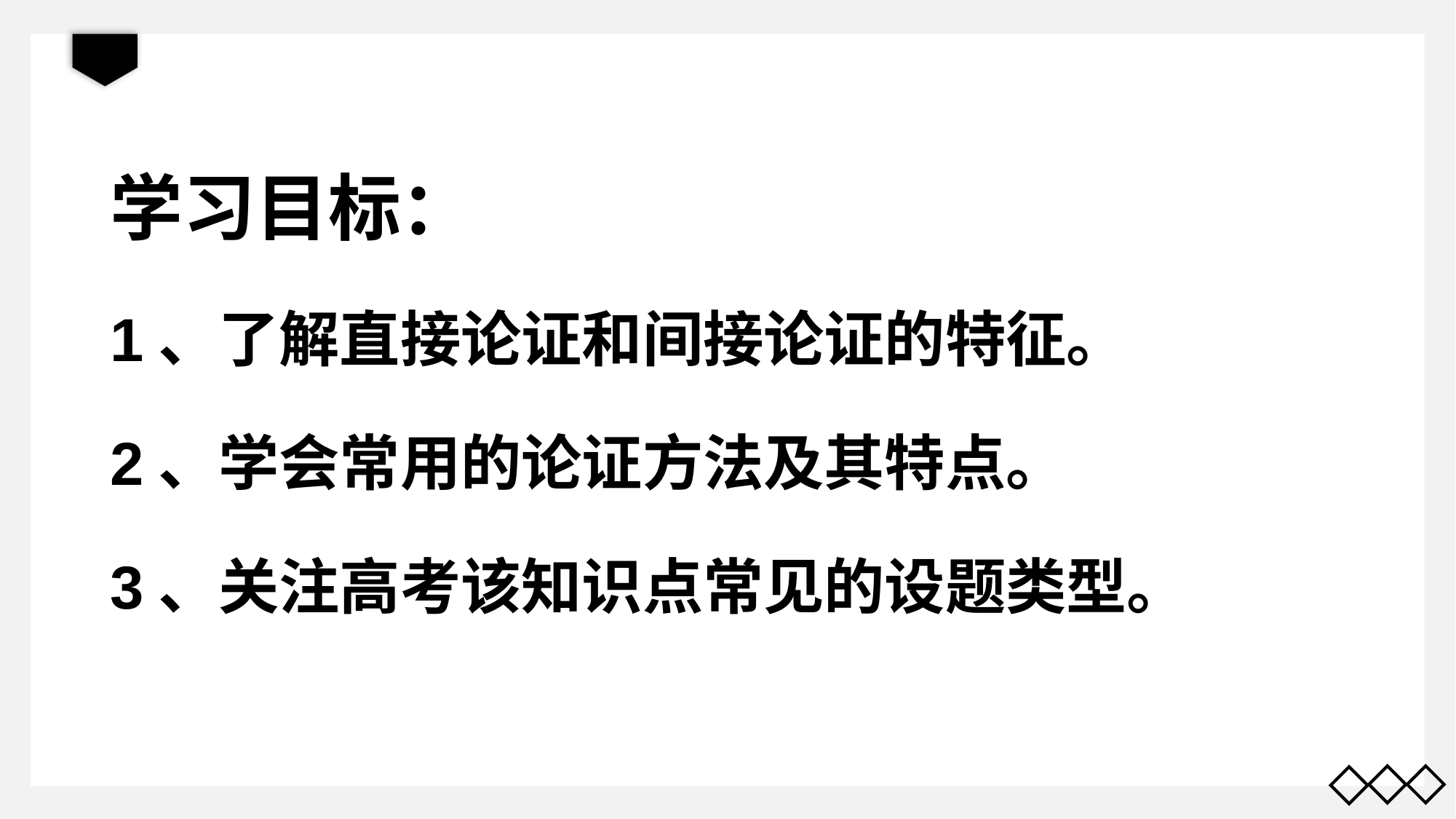

学习目标：
1、了解直接论证和间接论证的特征。
2、学会常用的论证方法及其特点。
3、关注高考该知识点常见的设题类型。